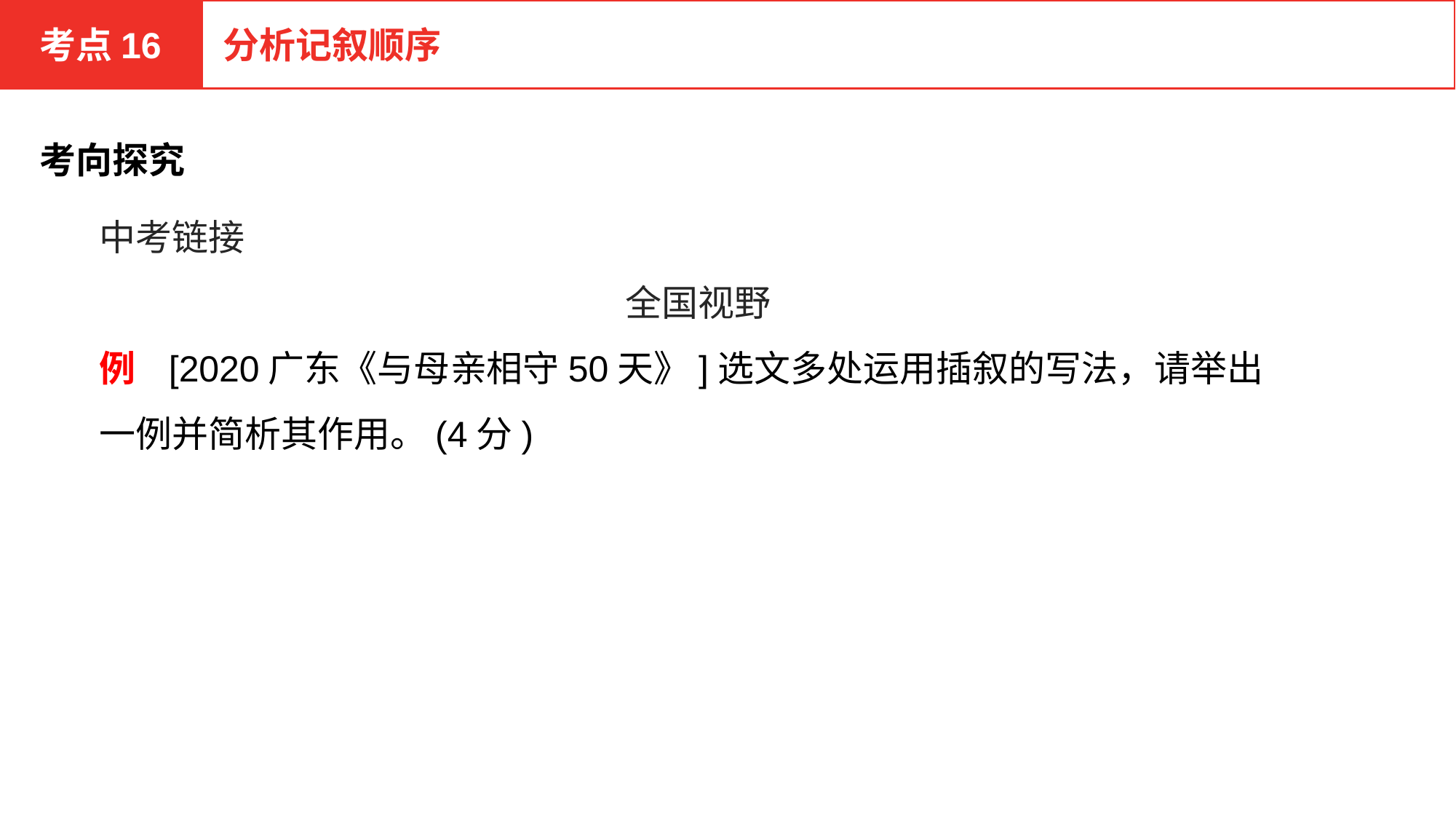

考点16
分析记叙顺序
考向探究
中考链接
全国视野
例   [2020广东《与母亲相守50天》]选文多处运用插叙的写法，请举出一例并简析其作用。(4分)